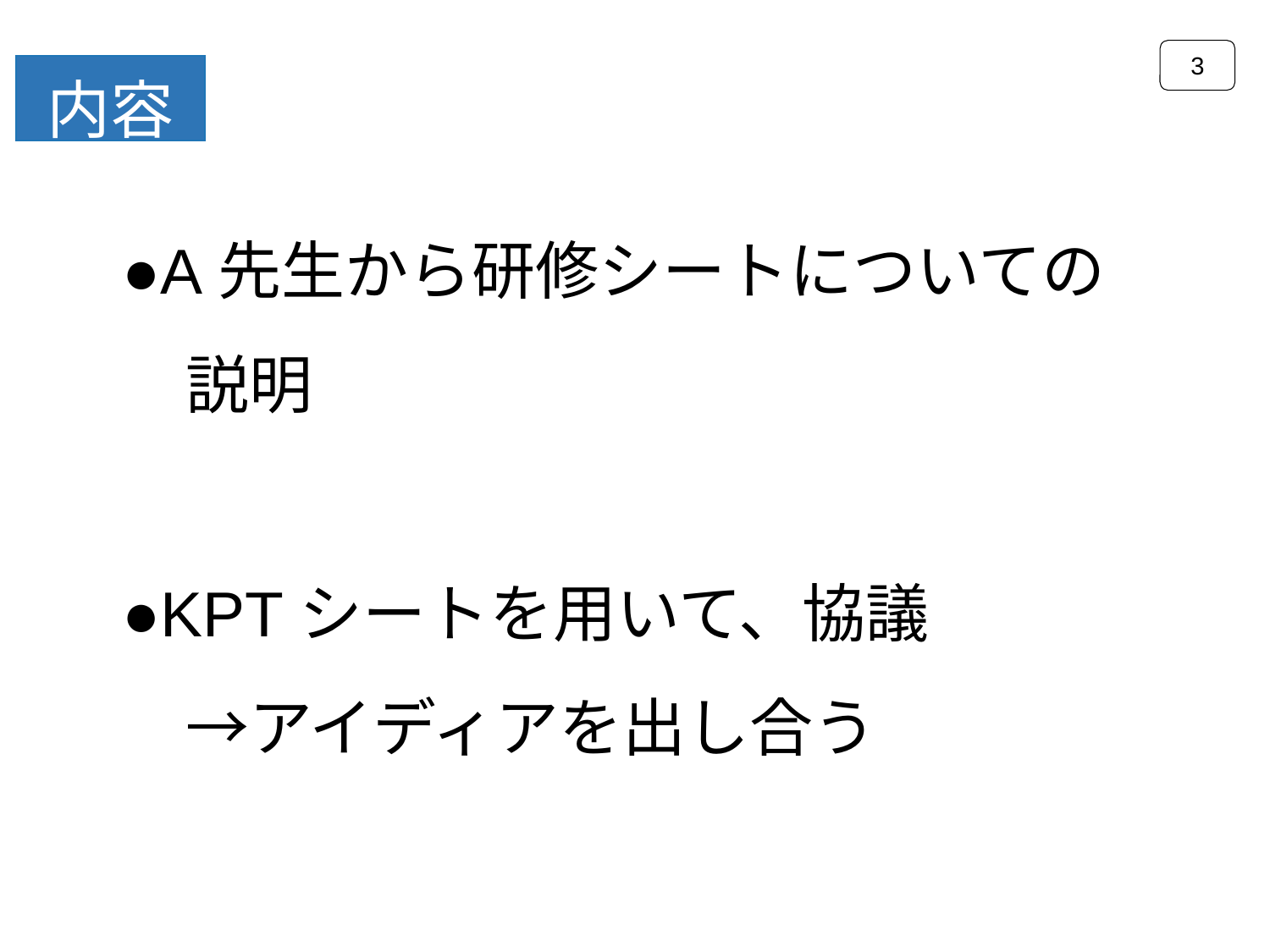

3
内容
●A先生から研修シートについての
　説明

●KPTシートを用いて、協議
　→アイディアを出し合う